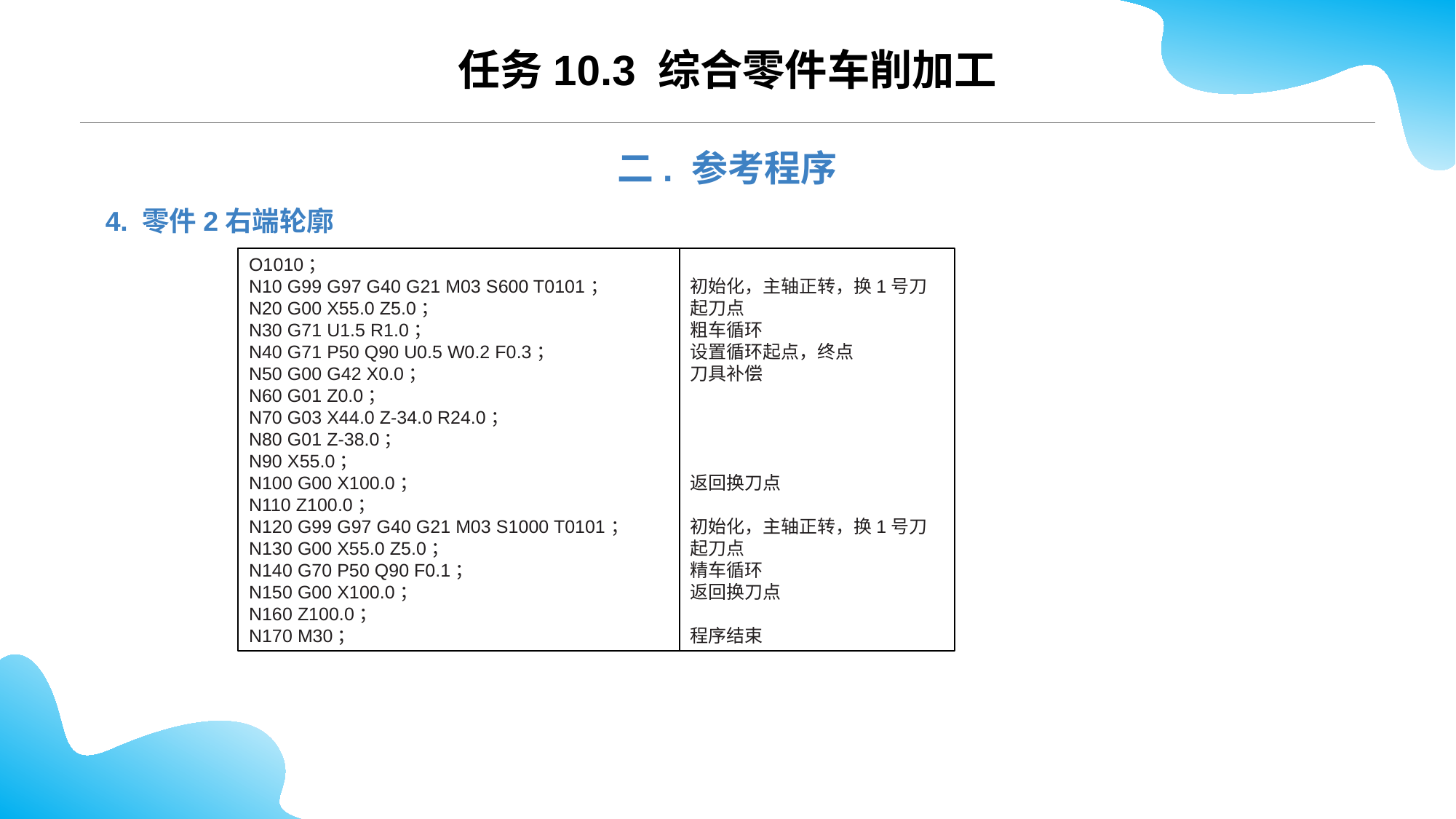

CONTENTS
任务10.3 综合零件车削加工
二. 参考程序
4. 零件2右端轮廓
O1010；
N10 G99 G97 G40 G21 M03 S600 T0101；
N20 G00 X55.0 Z5.0；
N30 G71 U1.5 R1.0；
N40 G71 P50 Q90 U0.5 W0.2 F0.3；
N50 G00 G42 X0.0；
N60 G01 Z0.0；
N70 G03 X44.0 Z-34.0 R24.0；
N80 G01 Z-38.0；
N90 X55.0；
N100 G00 X100.0；
N110 Z100.0；
N120 G99 G97 G40 G21 M03 S1000 T0101；
N130 G00 X55.0 Z5.0；
N140 G70 P50 Q90 F0.1；
N150 G00 X100.0；
N160 Z100.0；
N170 M30；

初始化，主轴正转，换1号刀
起刀点
粗车循环
设置循环起点，终点
刀具补偿

返回换刀点

初始化，主轴正转，换1号刀
起刀点
精车循环
返回换刀点

程序结束